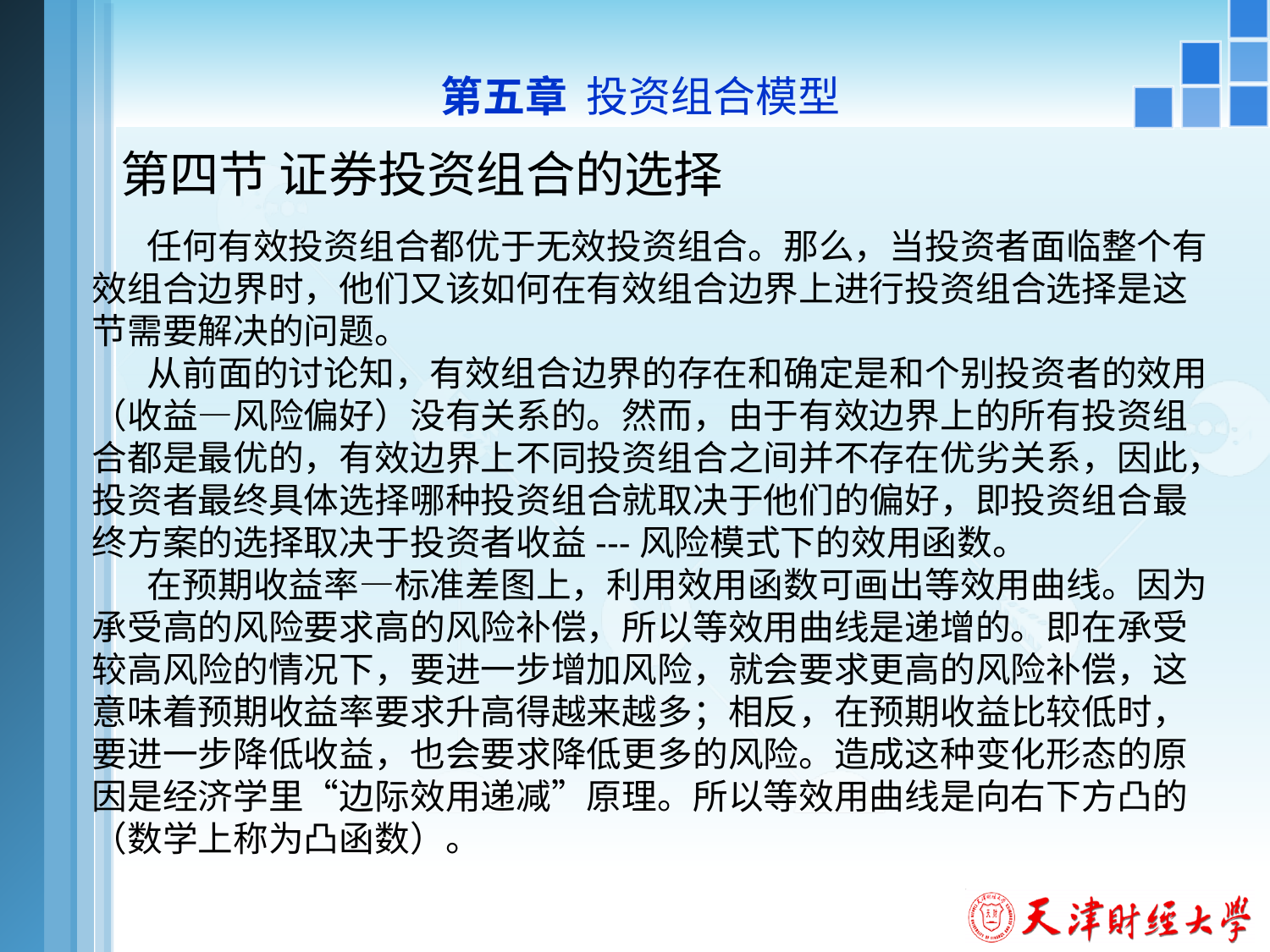

第五章  投资组合模型
# 第四节 证券投资组合的选择
      任何有效投资组合都优于无效投资组合。那么，当投资者面临整个有效组合边界时，他们又该如何在有效组合边界上进行投资组合选择是这节需要解决的问题。
      从前面的讨论知，有效组合边界的存在和确定是和个别投资者的效用（收益—风险偏好）没有关系的。然而，由于有效边界上的所有投资组合都是最优的，有效边界上不同投资组合之间并不存在优劣关系，因此，投资者最终具体选择哪种投资组合就取决于他们的偏好，即投资组合最终方案的选择取决于投资者收益---风险模式下的效用函数。
      在预期收益率—标准差图上，利用效用函数可画出等效用曲线。因为承受高的风险要求高的风险补偿，所以等效用曲线是递增的。即在承受较高风险的情况下，要进一步增加风险，就会要求更高的风险补偿，这意味着预期收益率要求升高得越来越多；相反，在预期收益比较低时，要进一步降低收益，也会要求降低更多的风险。造成这种变化形态的原因是经济学里“边际效用递减”原理。所以等效用曲线是向右下方凸的（数学上称为凸函数）。